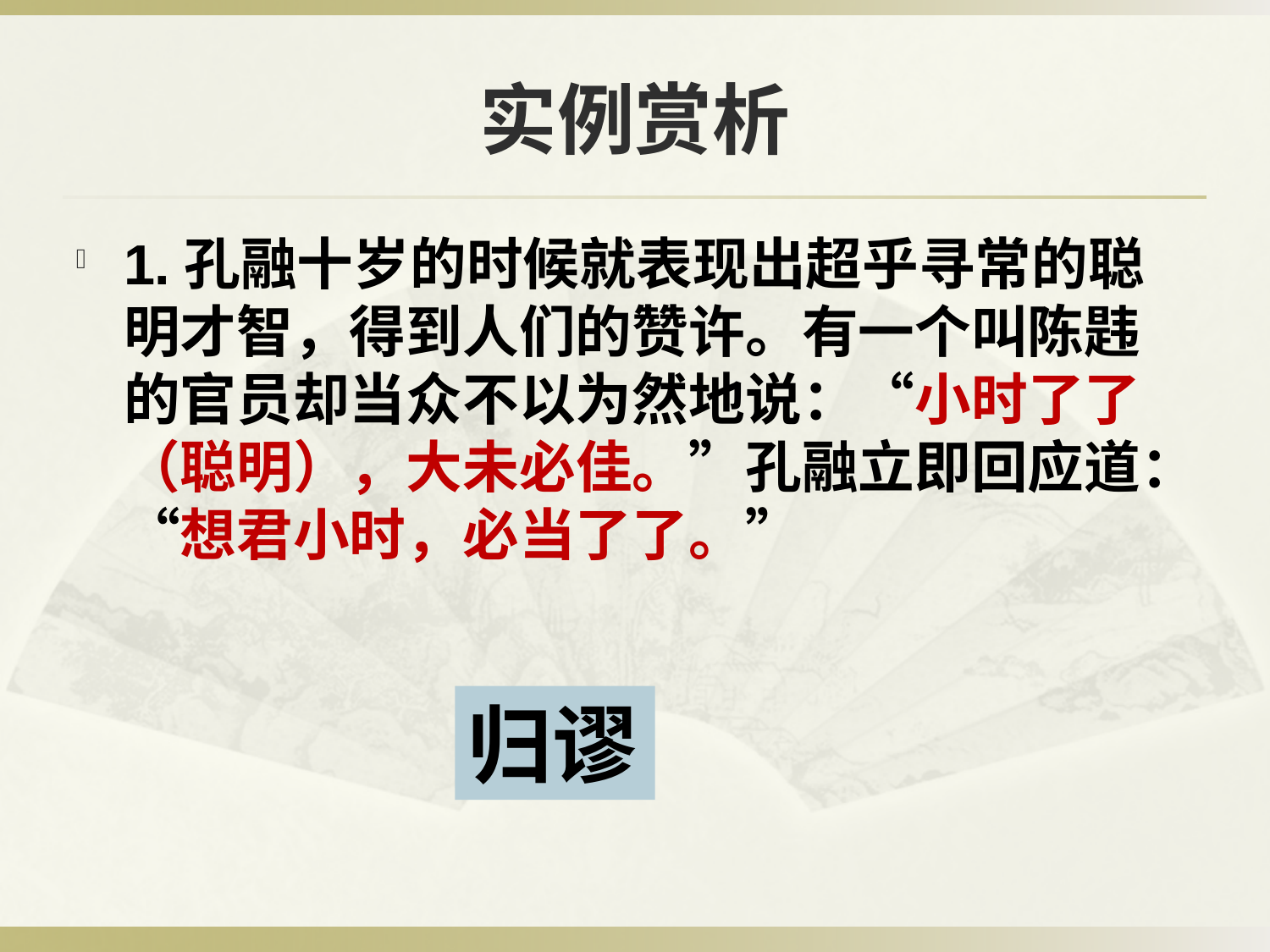

# 实例赏析
1.孔融十岁的时候就表现出超乎寻常的聪明才智，得到人们的赞许。有一个叫陈韪的官员却当众不以为然地说：“小时了了（聪明），大未必佳。”孔融立即回应道：“想君小时，必当了了。”

归谬